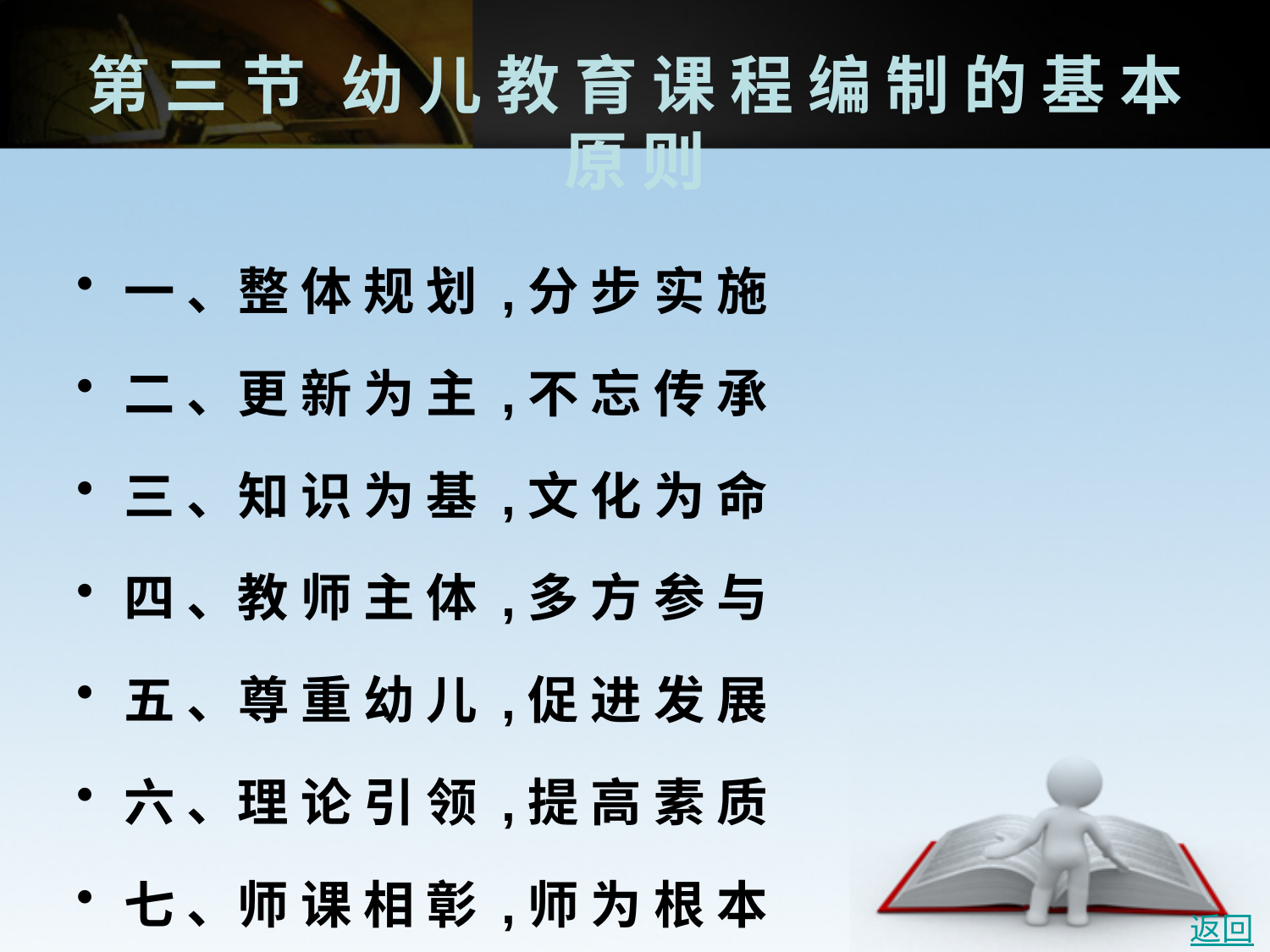

# 第 三 节	幼 儿 教 育 课 程 编 制 的 基 本 原 则
一 、整 体 规 划 ,分 步 实 施
二 、更 新 为 主 ,不 忘 传 承
三 、知 识 为 基 ,文 化 为 命
四 、教 师 主 体 ,多 方 参 与
五 、尊 重 幼 儿 ,促 进 发 展
六 、理 论 引 领 ,提 高 素 质
七 、师 课 相 彰 ,师 为 根 本

返回